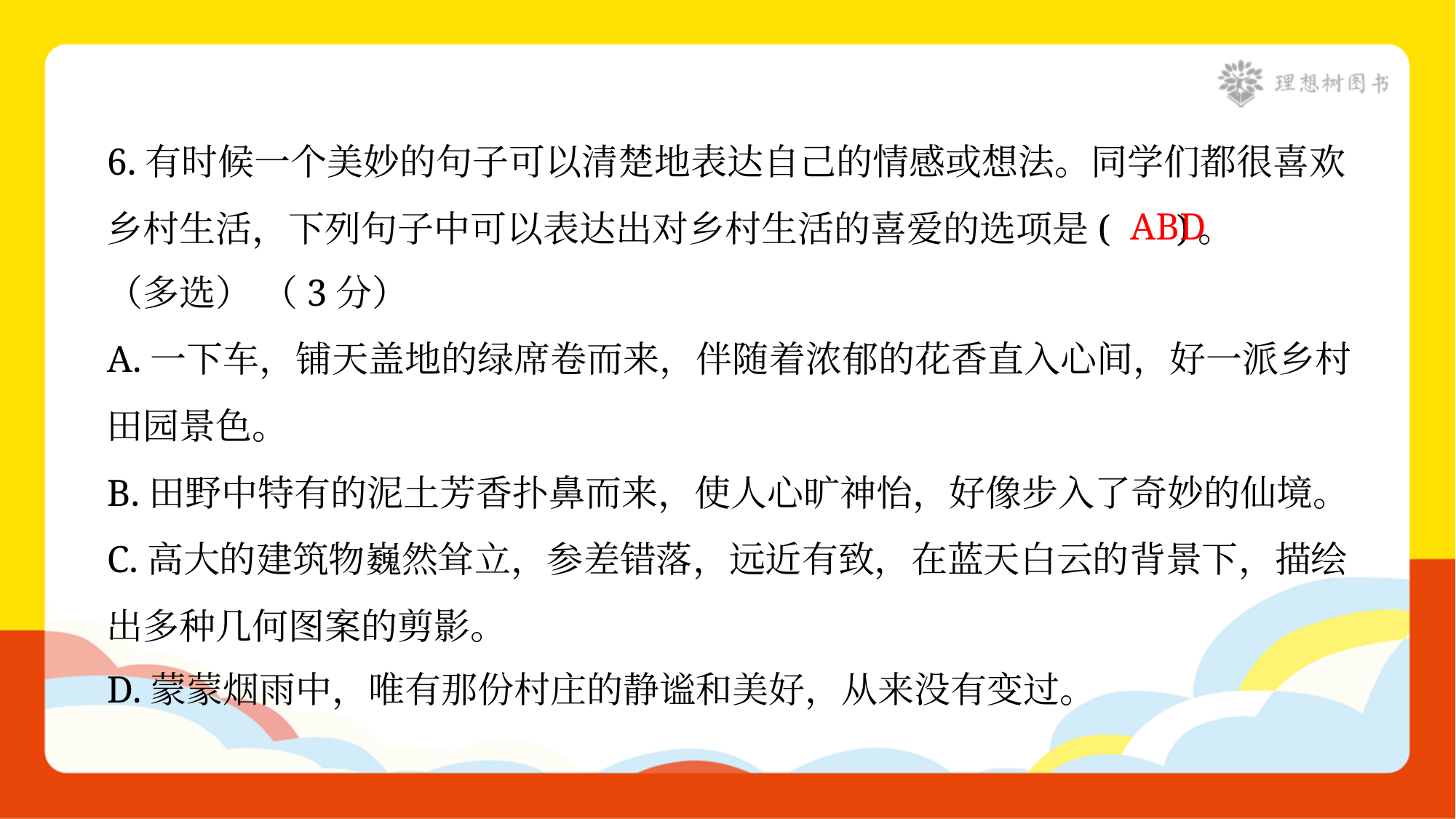

6.有时候一个美妙的句子可以清楚地表达自己的情感或想法。同学们都很喜欢
乡村生活，下列句子中可以表达出对乡村生活的喜爱的选项是(       )。
（多选） （3分）
ABD
A.一下车，铺天盖地的绿席卷而来，伴随着浓郁的花香直入心间，好一派乡村
田园景色。
B.田野中特有的泥土芳香扑鼻而来，使人心旷神怡，好像步入了奇妙的仙境。
C.高大的建筑物巍然耸立，参差错落，远近有致，在蓝天白云的背景下，描绘
出多种几何图案的剪影。
D.蒙蒙烟雨中，唯有那份村庄的静谧和美好，从来没有变过。